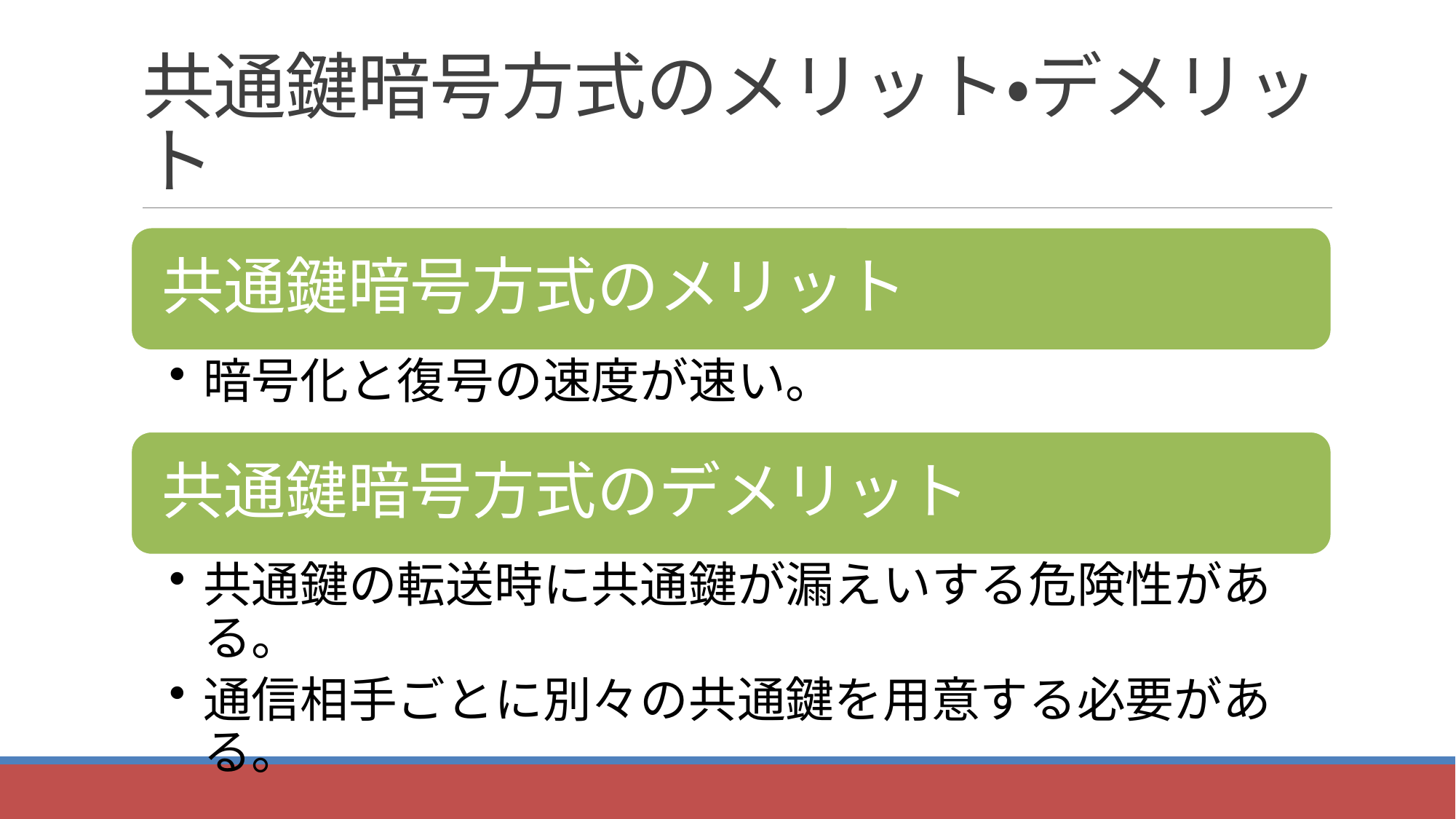

# 共通鍵暗号方式のメリット・デメリット
共通鍵暗号方式のメリット
暗号化と復号の速度が速い。
共通鍵暗号方式のデメリット
共通鍵の転送時に共通鍵が漏えいする危険性がある。
通信相手ごとに別々の共通鍵を用意する必要がある。